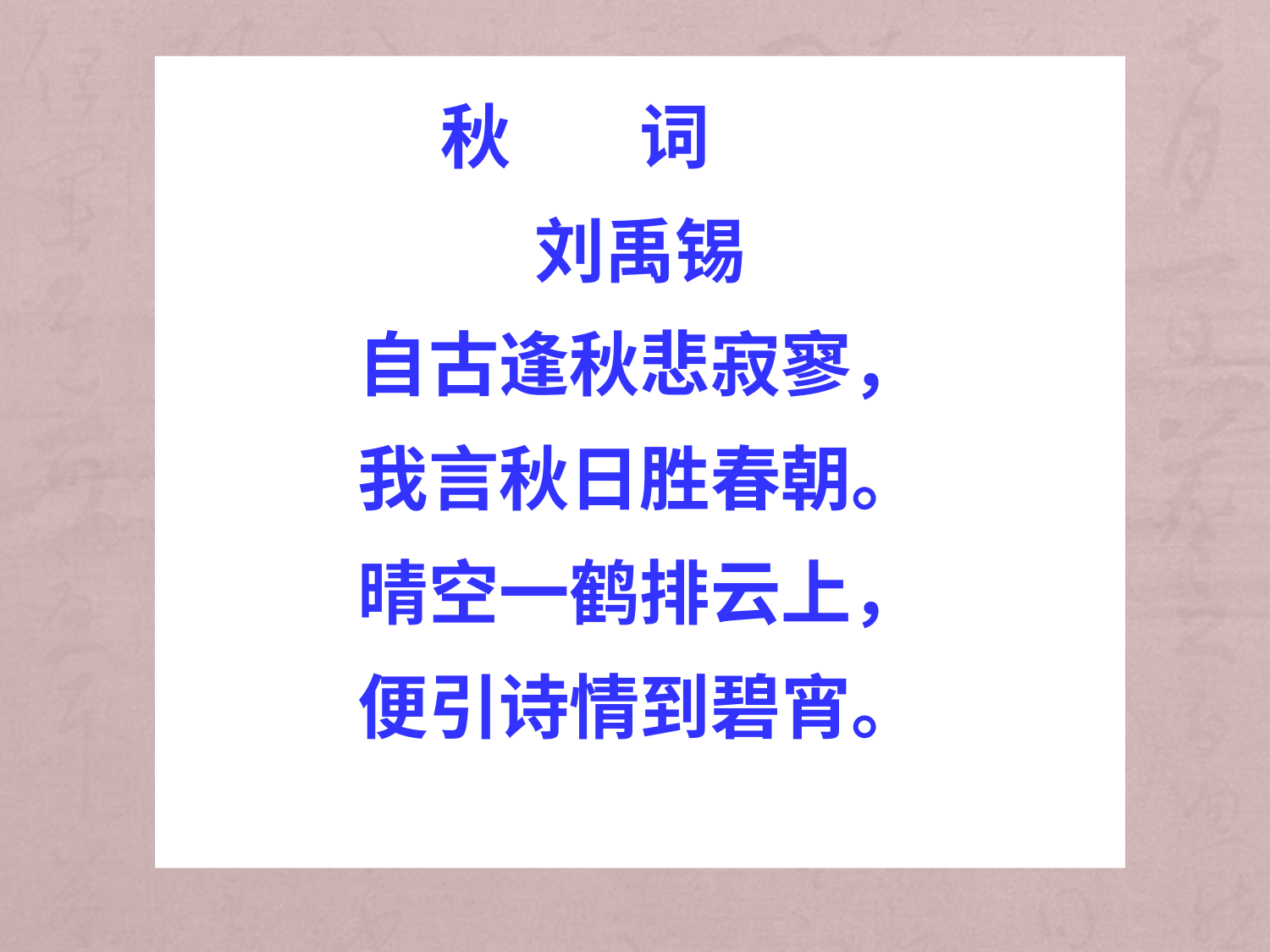

秋        词
刘禹锡
自古逢秋悲寂寥，
我言秋日胜春朝。
晴空一鹤排云上，
便引诗情到碧宵。